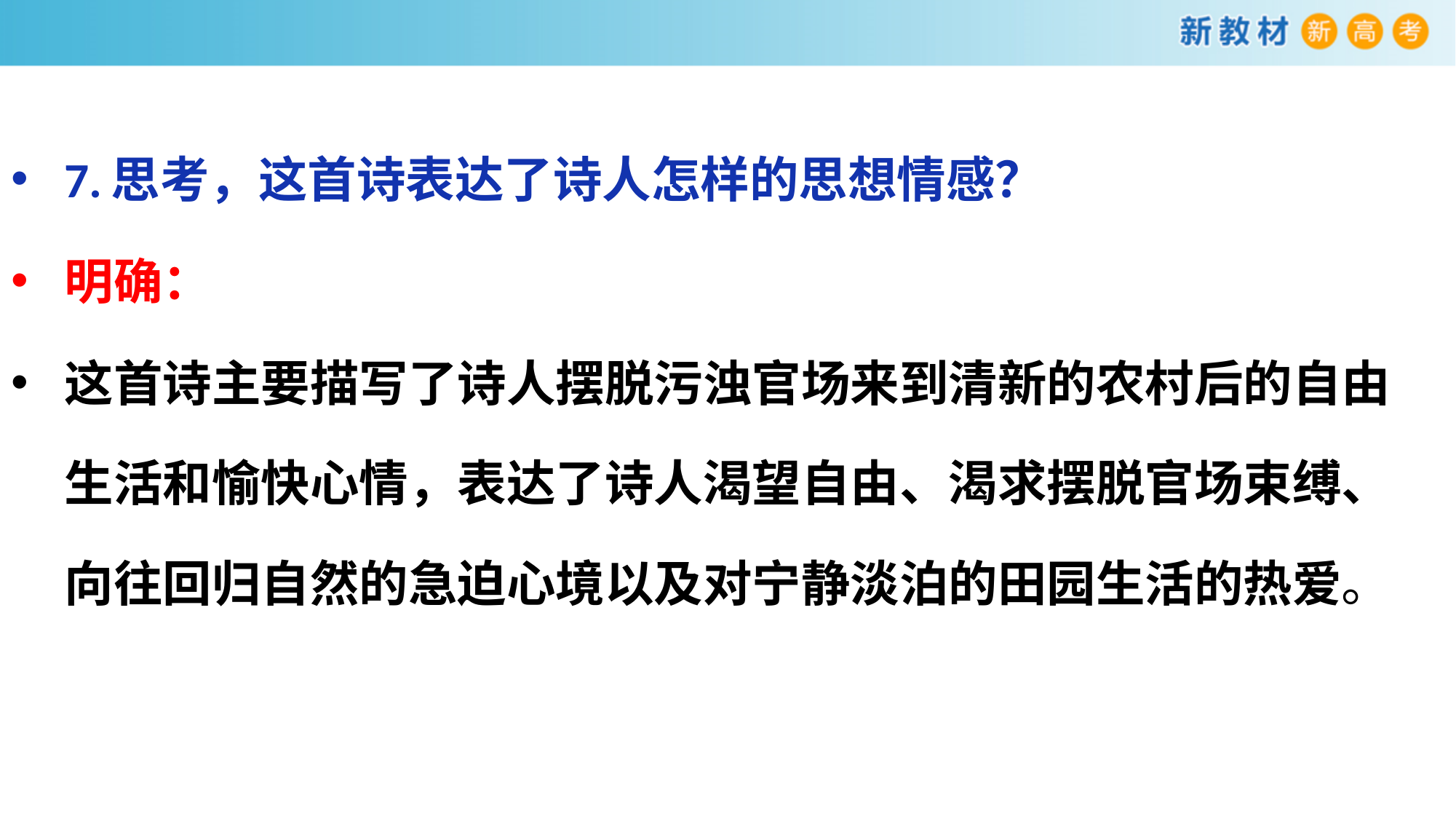

7.思考，这首诗表达了诗人怎样的思想情感？
明确：
这首诗主要描写了诗人摆脱污浊官场来到清新的农村后的自由生活和愉快心情，表达了诗人渴望自由、渴求摆脱官场束缚、向往回归自然的急迫心境以及对宁静淡泊的田园生活的热爱。